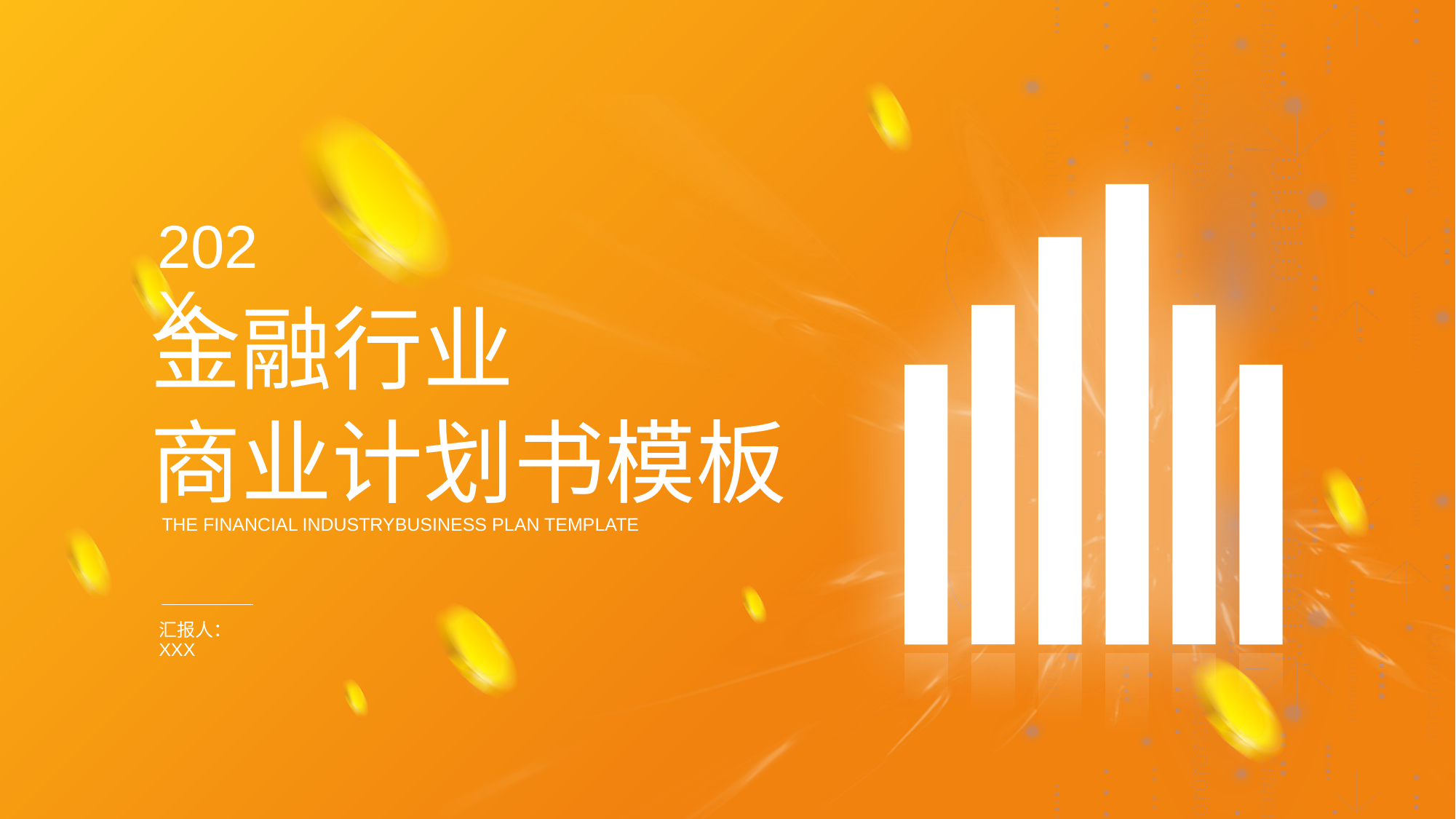

241,130,14
254,188,22
255,106,16
202X
金融行业
商业计划书模板
THE FINANCIAL INDUSTRYBUSINESS PLAN TEMPLATE
汇报人：XXX